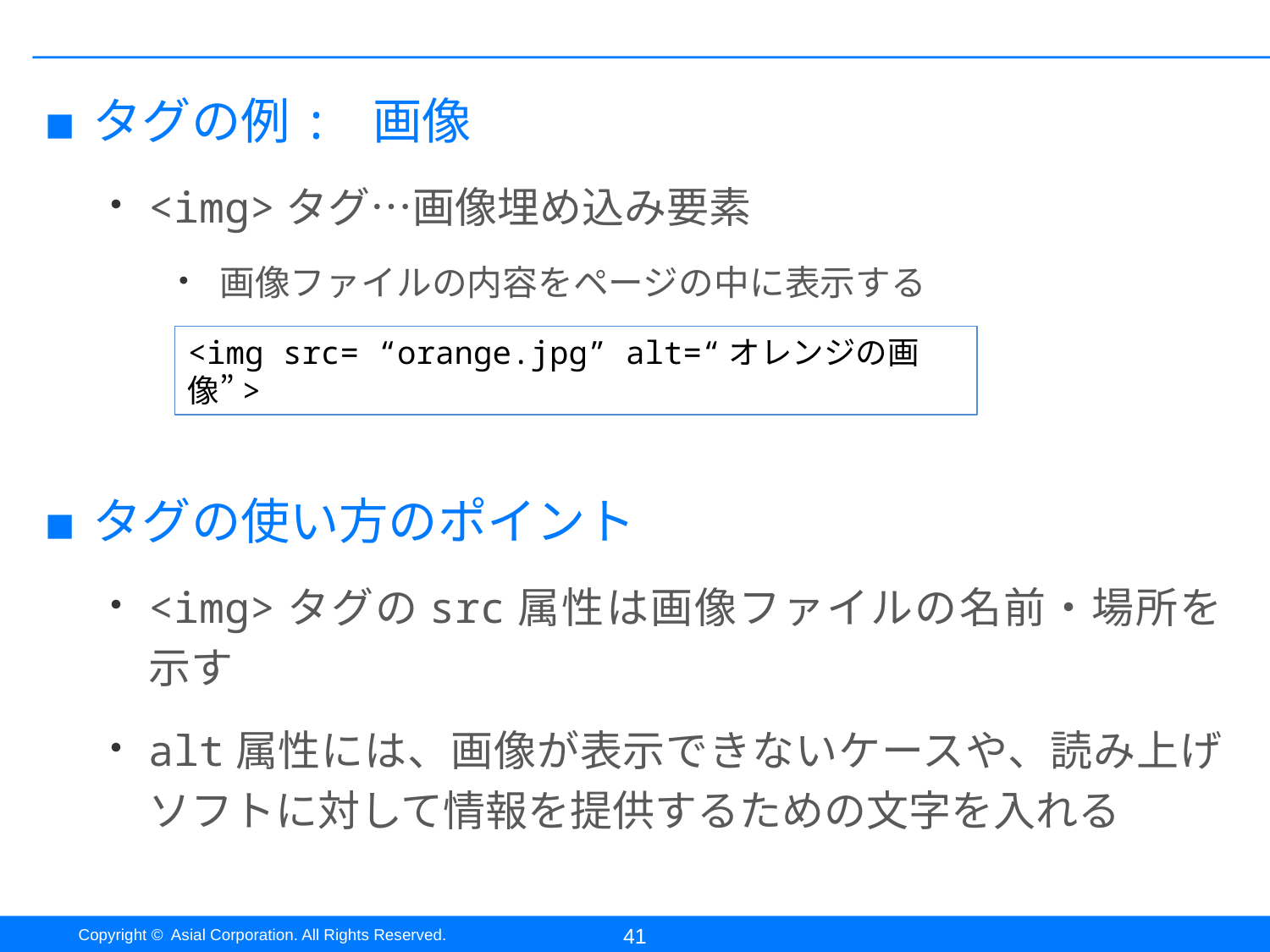

#

タグの例: 画像
<img>タグ…画像埋め込み要素
画像ファイルの内容をページの中に表示する

タグの使い方のポイント
<img>タグのsrc属性は画像ファイルの名前・場所を示す
alt属性には、画像が表示できないケースや、読み上げソフトに対して情報を提供するための文字を入れる

<img src= “orange.jpg” alt=“オレンジの画像”>
41